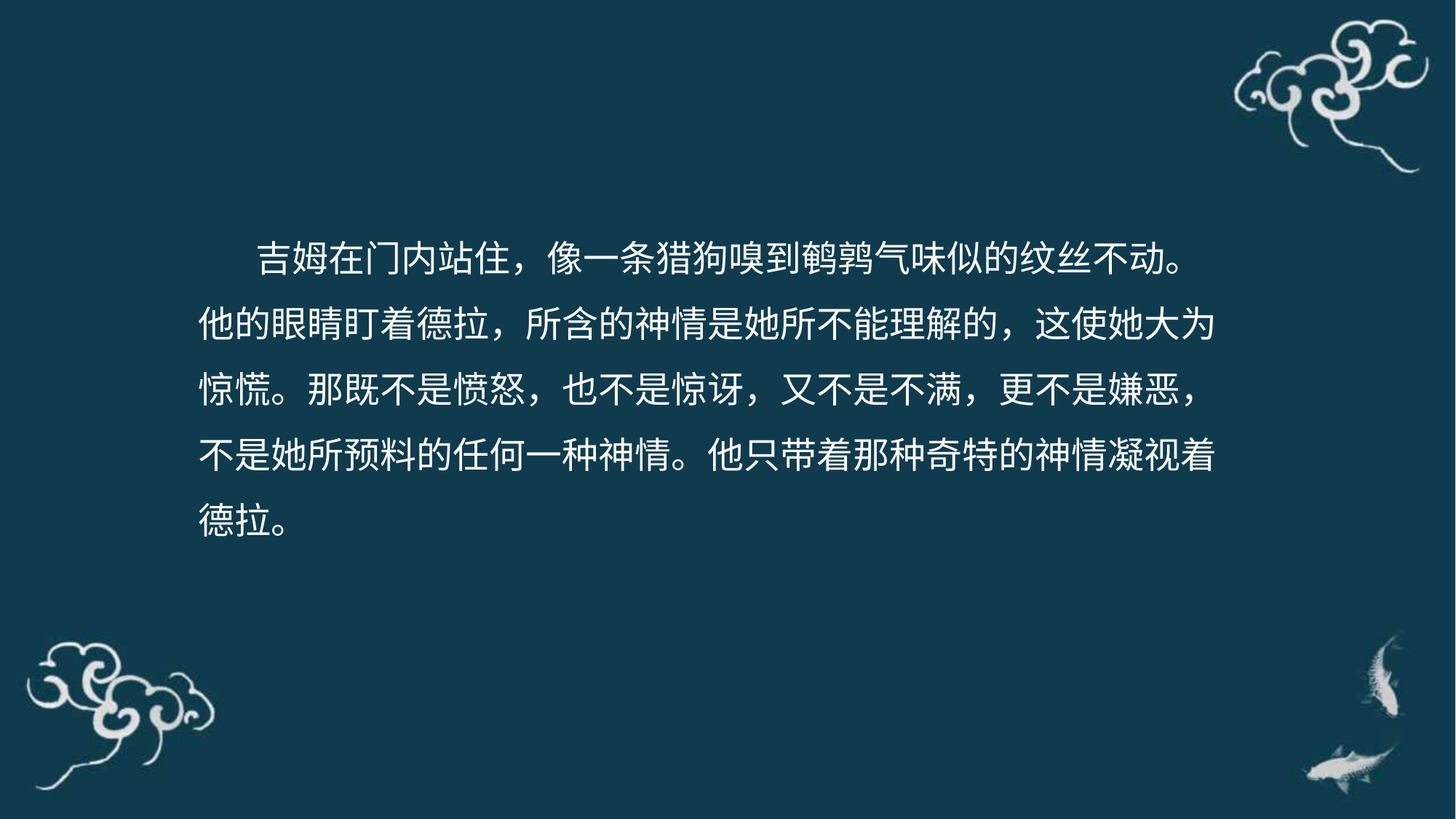

吉姆在门内站住，像一条猎狗嗅到鹌鹑气味似的纹丝不动。他的眼睛盯着德拉，所含的神情是她所不能理解的，这使她大为惊慌。那既不是愤怒，也不是惊讶，又不是不满，更不是嫌恶，不是她所预料的任何一种神情。他只带着那种奇特的神情凝视着德拉。